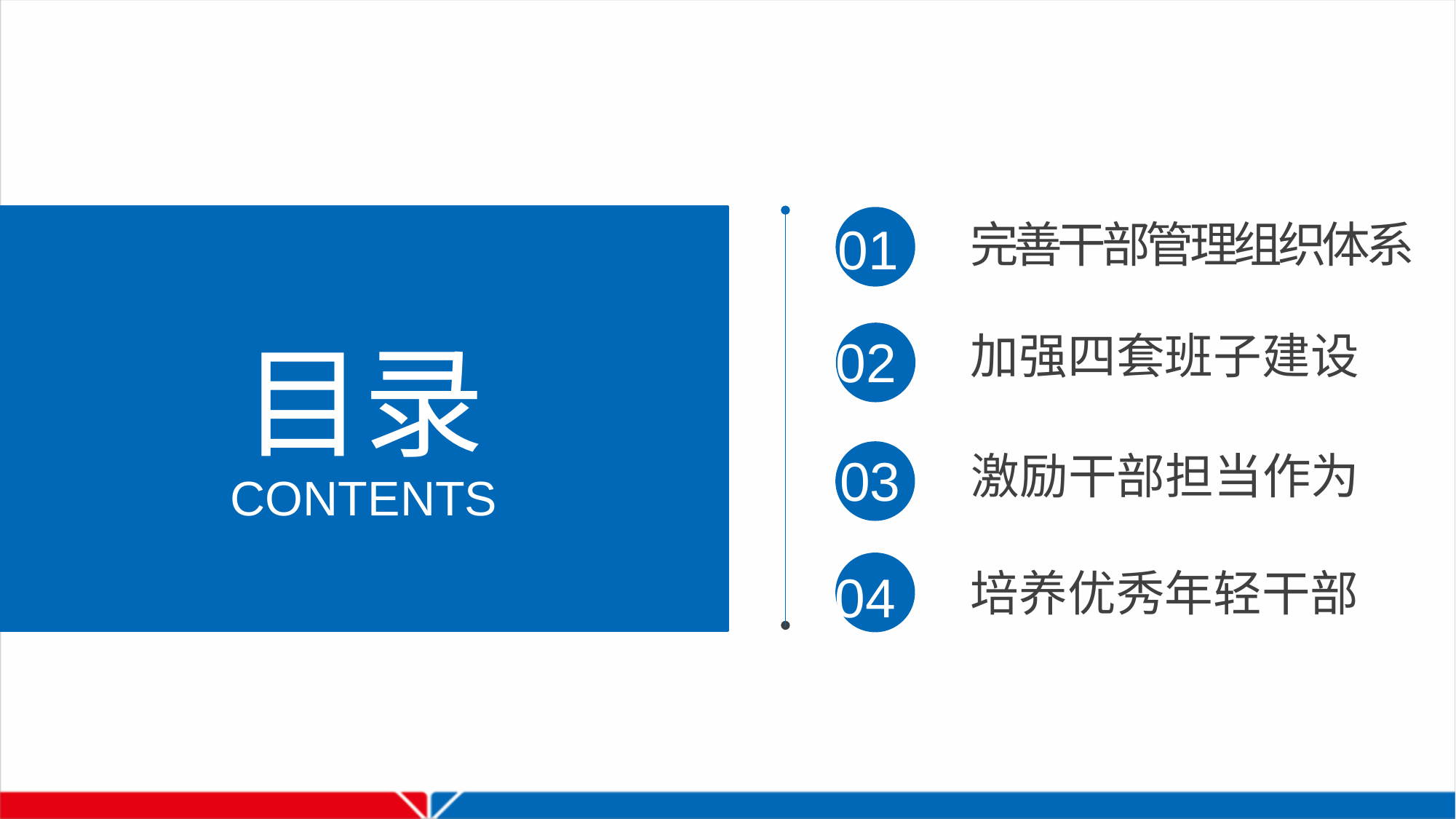

完善干部管理组织体系
01
加强四套班子建设
目录

02
激励干部担当作为
03

CONTENTS

培养优秀年轻干部
04